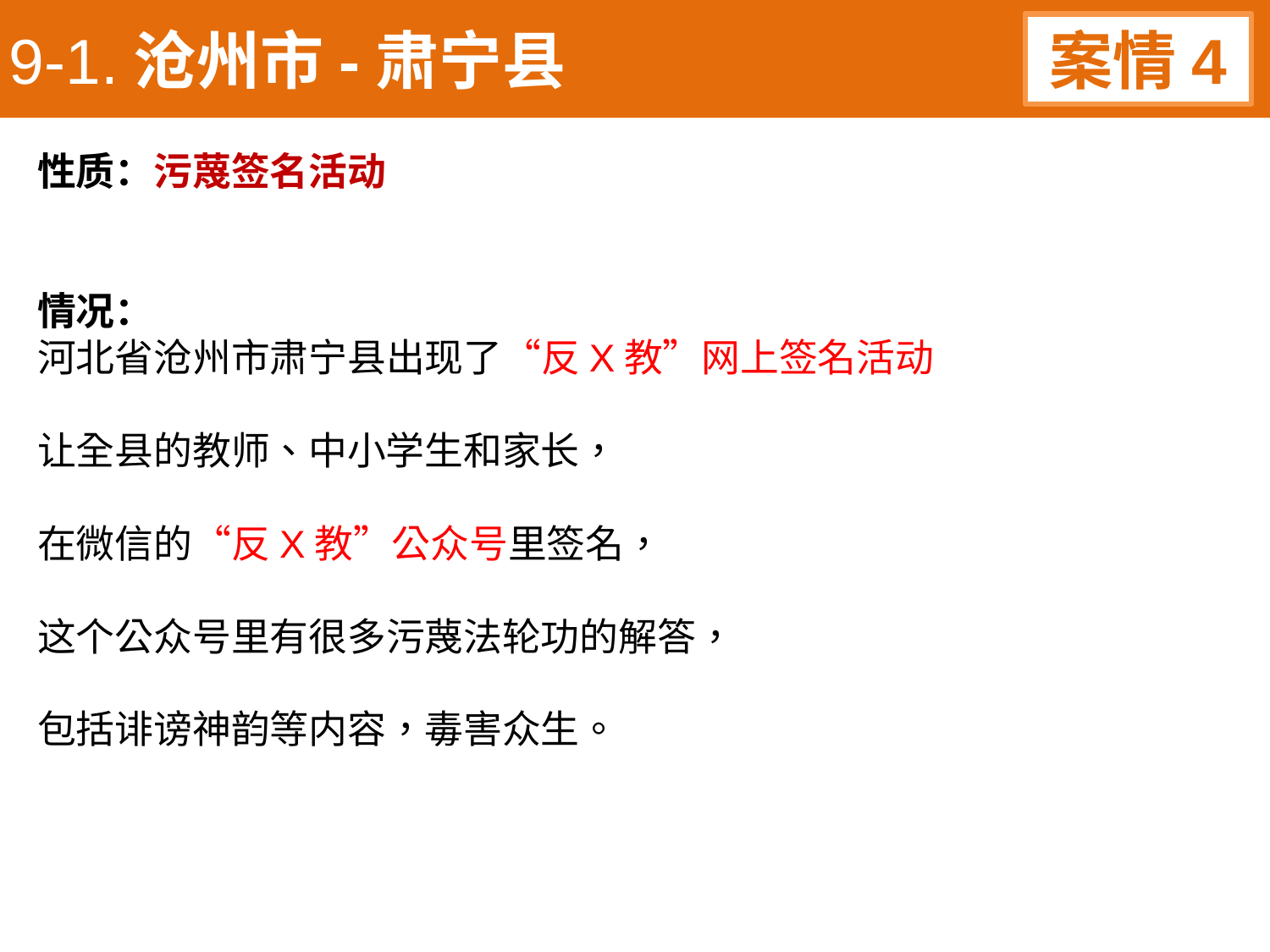

9-1.沧州市-肃宁县
案情4

性质：污蔑签名活动

情况：
河北省沧州市肃宁县出现了“反X教”网上签名活动

让全县的教师、中小学生和家长，

在微信的“反X教”公众号里签名，

这个公众号里有很多污蔑法轮功的解答，

包括诽谤神韵等内容，毒害众生。